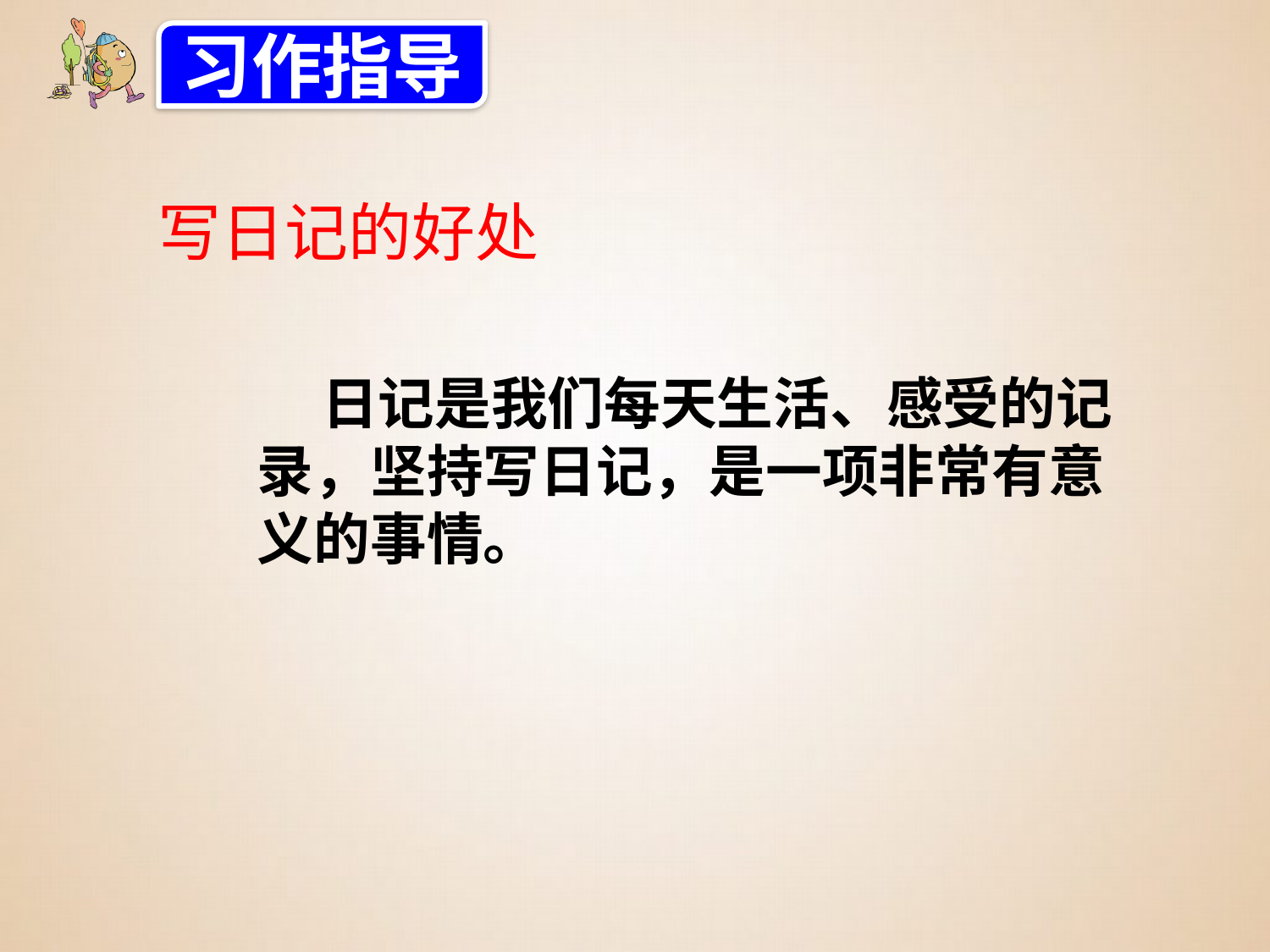

习作指导
写日记的好处
    日记是我们每天生活、感受的记录，坚持写日记，是一项非常有意义的事情。